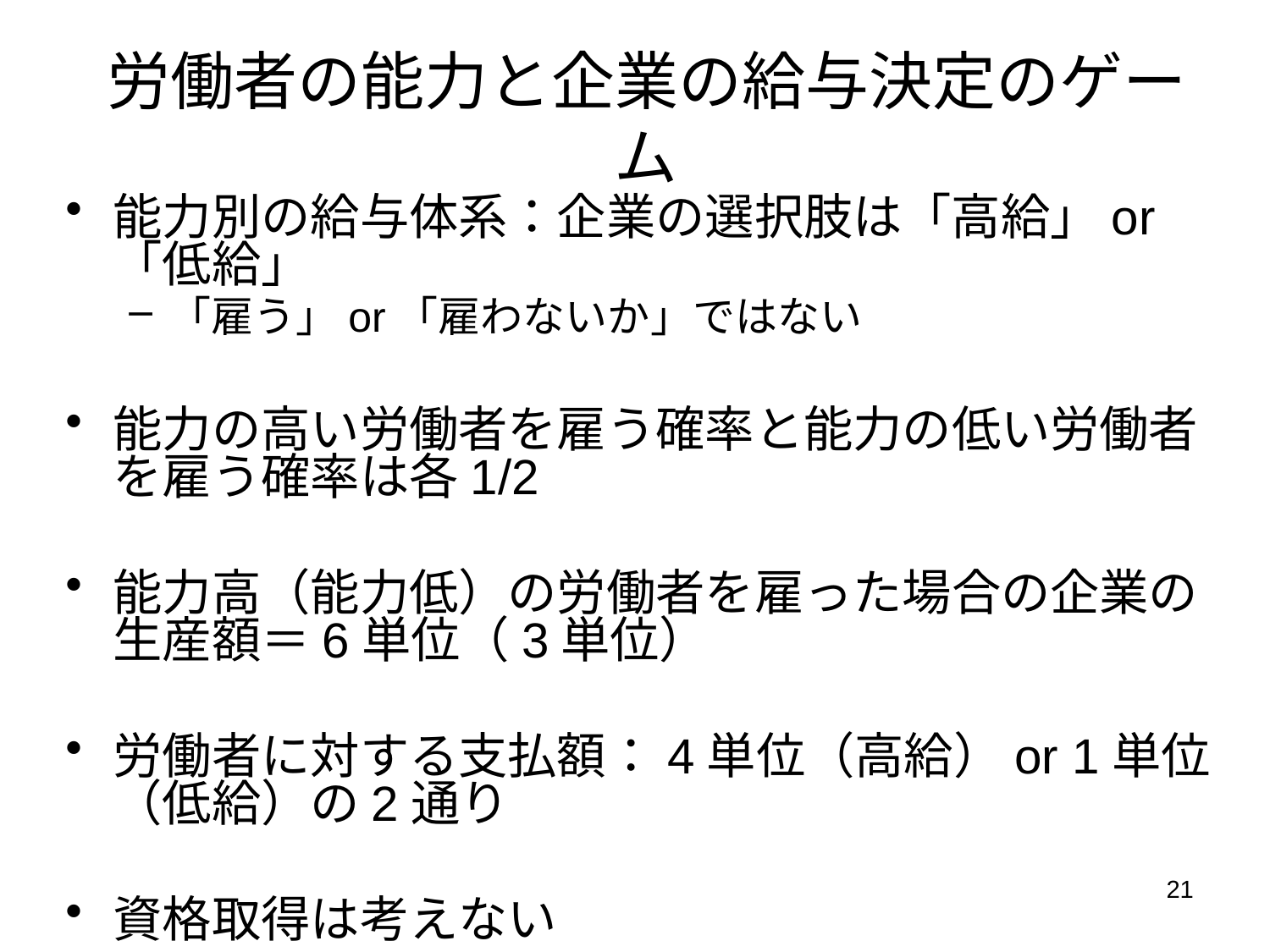

# 労働者の能力と企業の給与決定のゲーム
能力別の給与体系：企業の選択肢は「高給」or「低給」
「雇う」or「雇わないか」ではない

能力の高い労働者を雇う確率と能力の低い労働者を雇う確率は各1/2

能力高（能力低）の労働者を雇った場合の企業の生産額＝6単位（3単位）

労働者に対する支払額：4単位（高給）or 1単位（低給）の2通り

資格取得は考えない
21